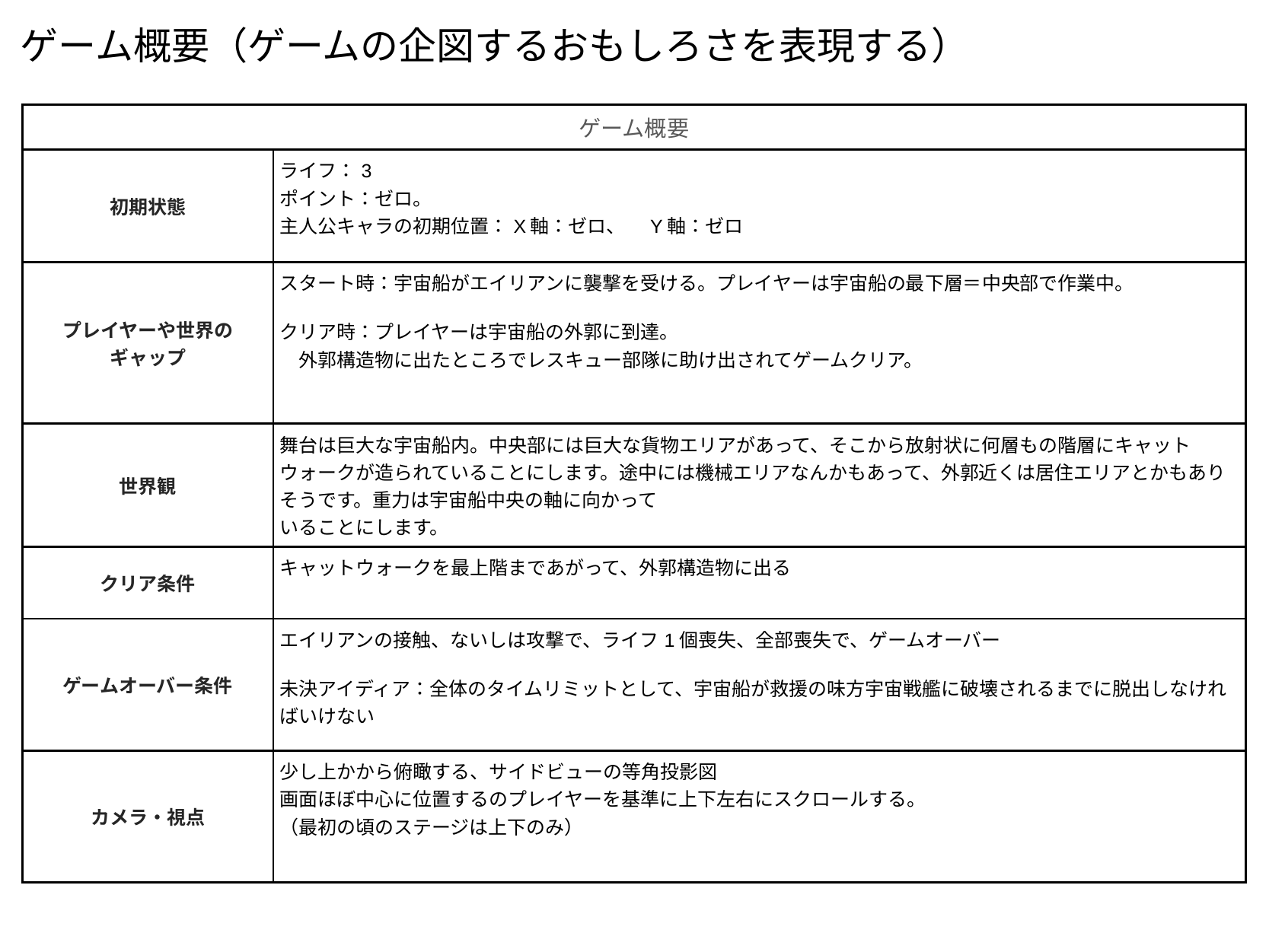

# ゲーム概要（ゲームの企図するおもしろさを表現する）
| ゲーム概要 |  |
| --- | --- |
| 初期状態 | ライフ：3 ポイント：ゼロ。 主人公キャラの初期位置：X軸：ゼロ、　Y軸：ゼロ |
| プレイヤーや世界の ギャップ | スタート時：宇宙船がエイリアンに襲撃を受ける。プレイヤーは宇宙船の最下層＝中央部で作業中。 クリア時：プレイヤーは宇宙船の外郭に到達。 　外郭構造物に出たところでレスキュー部隊に助け出されてゲームクリア。 |
| 世界観 | 舞台は巨大な宇宙船内。中央部には巨大な貨物エリアがあって、そこから放射状に何層もの階層にキャットウォークが造られていることにします。途中には機械エリアなんかもあって、外郭近くは居住エリアとかもありそうです。重力は宇宙船中央の軸に向かって いることにします。 |
| クリア条件 | キャットウォークを最上階まであがって、外郭構造物に出る |
| ゲームオーバー条件 | エイリアンの接触、ないしは攻撃で、ライフ1個喪失、全部喪失で、ゲームオーバー 未決アイディア：全体のタイムリミットとして、宇宙船が救援の味方宇宙戦艦に破壊されるまでに脱出しなければいけない |
| カメラ・視点 | 少し上かから俯瞰する、サイドビューの等角投影図 画面ほぼ中心に位置するのプレイヤーを基準に上下左右にスクロールする。 （最初の頃のステージは上下のみ） |